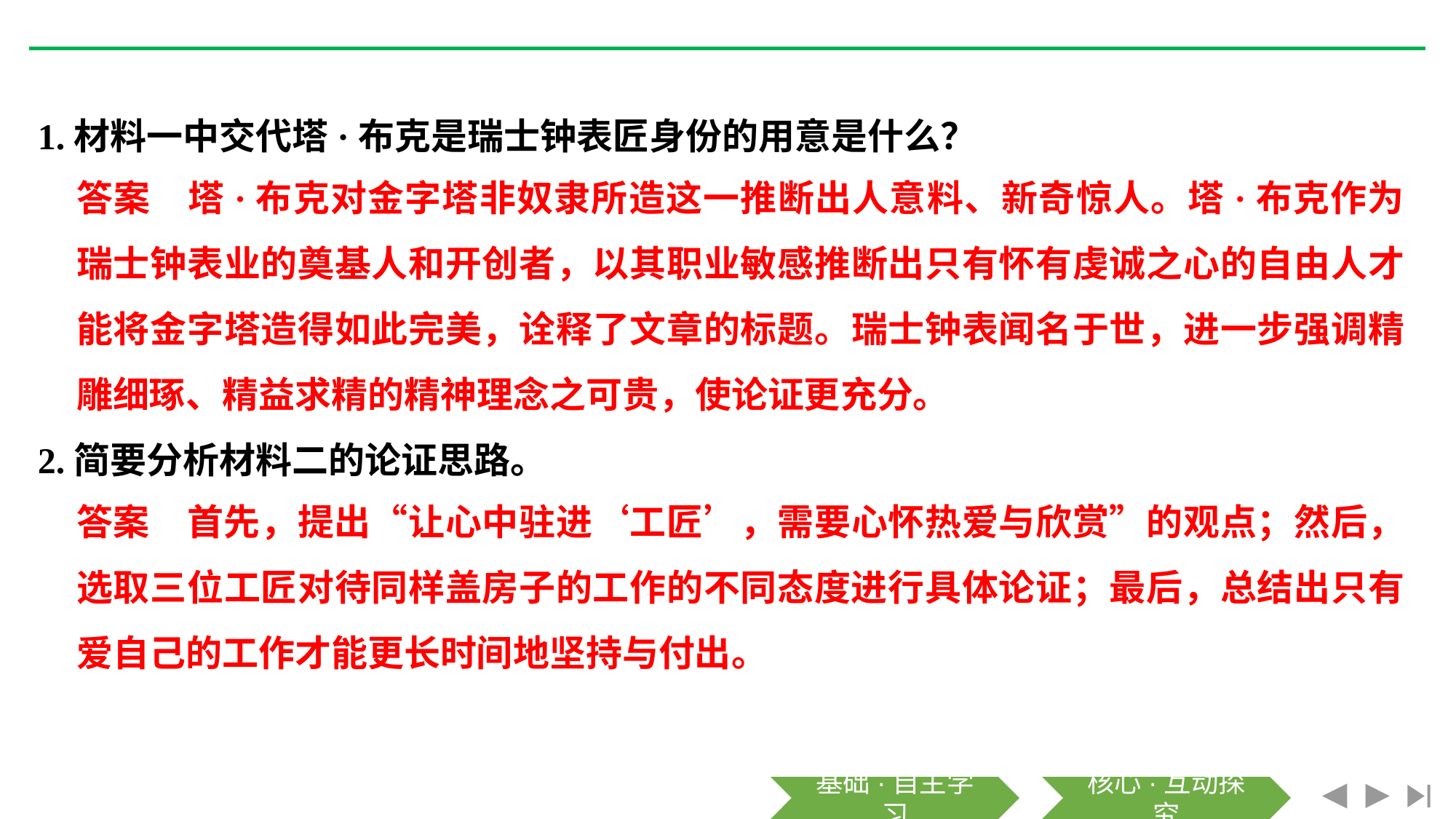

1.材料一中交代塔·布克是瑞士钟表匠身份的用意是什么？
答案　塔·布克对金字塔非奴隶所造这一推断出人意料、新奇惊人。塔·布克作为瑞士钟表业的奠基人和开创者，以其职业敏感推断出只有怀有虔诚之心的自由人才能将金字塔造得如此完美，诠释了文章的标题。瑞士钟表闻名于世，进一步强调精雕细琢、精益求精的精神理念之可贵，使论证更充分。
2.简要分析材料二的论证思路。
答案　首先，提出“让心中驻进‘工匠’，需要心怀热爱与欣赏”的观点；然后，选取三位工匠对待同样盖房子的工作的不同态度进行具体论证；最后，总结出只有爱自己的工作才能更长时间地坚持与付出。